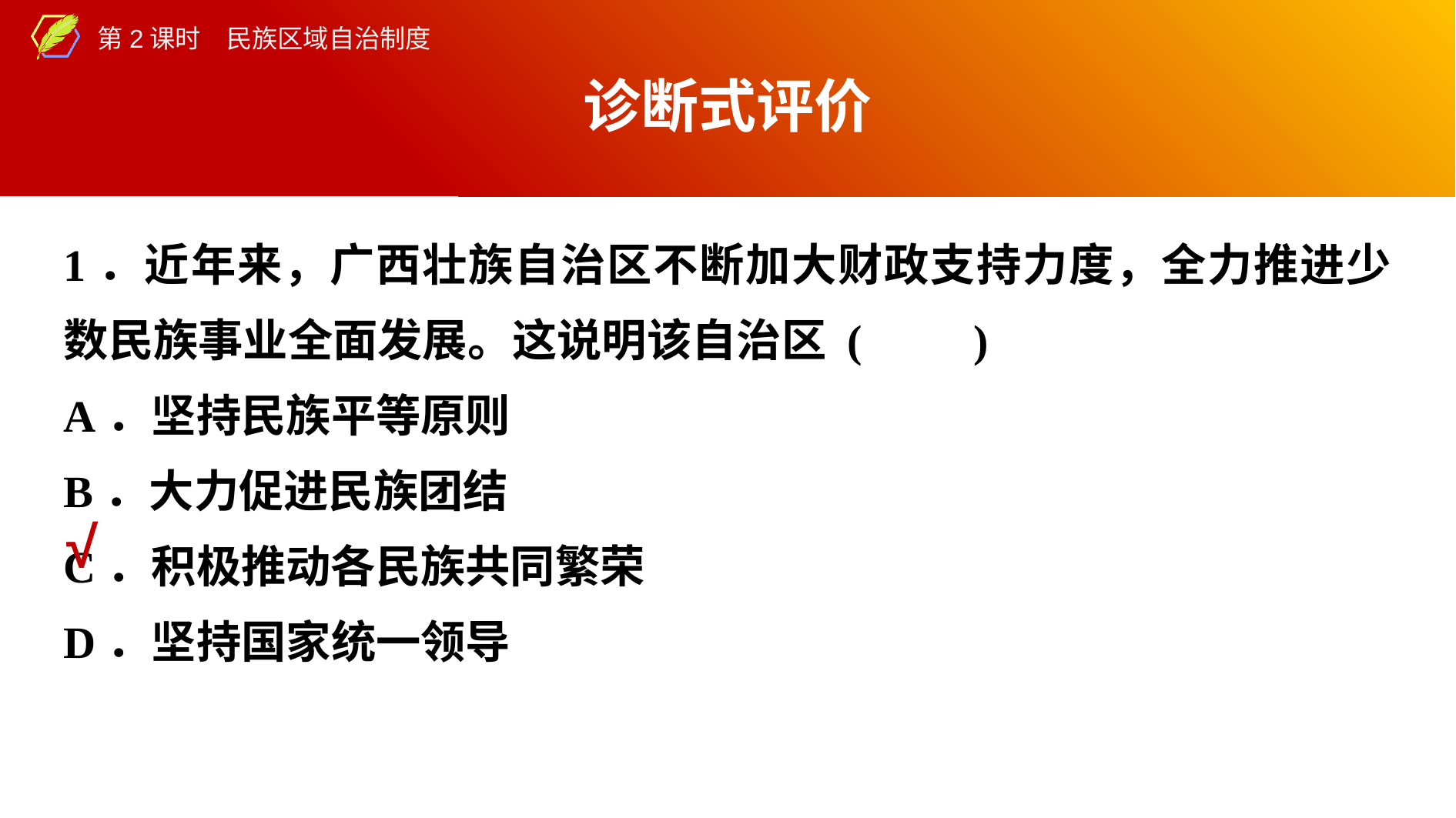

诊断式评价
1．近年来，广西壮族自治区不断加大财政支持力度，全力推进少数民族事业全面发展。这说明该自治区 (　　)
A．坚持民族平等原则
B．大力促进民族团结
C．积极推动各民族共同繁荣
D．坚持国家统一领导
√